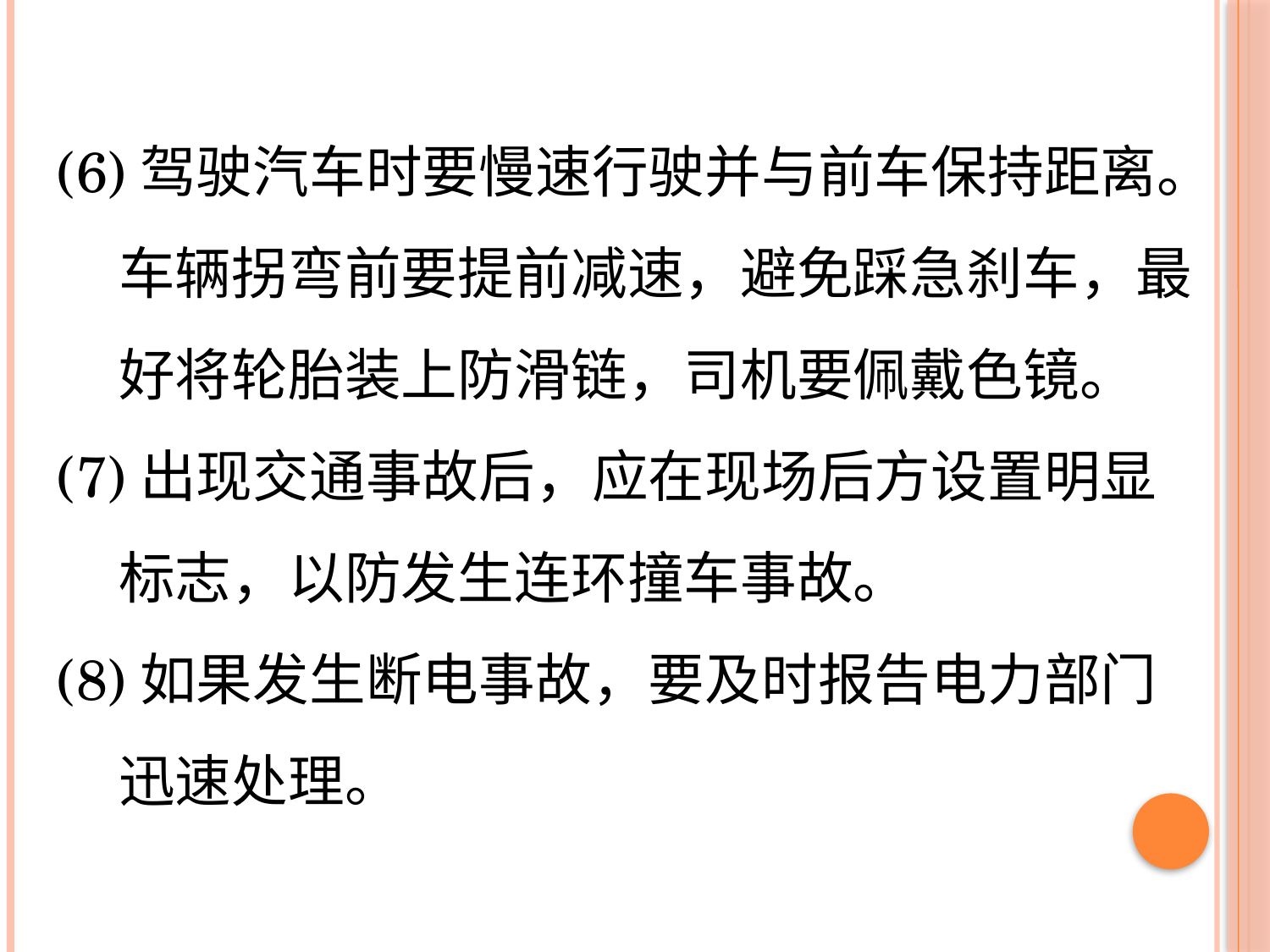

(6)驾驶汽车时要慢速行驶并与前车保持距离。车辆拐弯前要提前减速，避免踩急刹车，最好将轮胎装上防滑链，司机要佩戴色镜。
(7)出现交通事故后，应在现场后方设置明显标志，以防发生连环撞车事故。
(8)如果发生断电事故，要及时报告电力部门迅速处理。